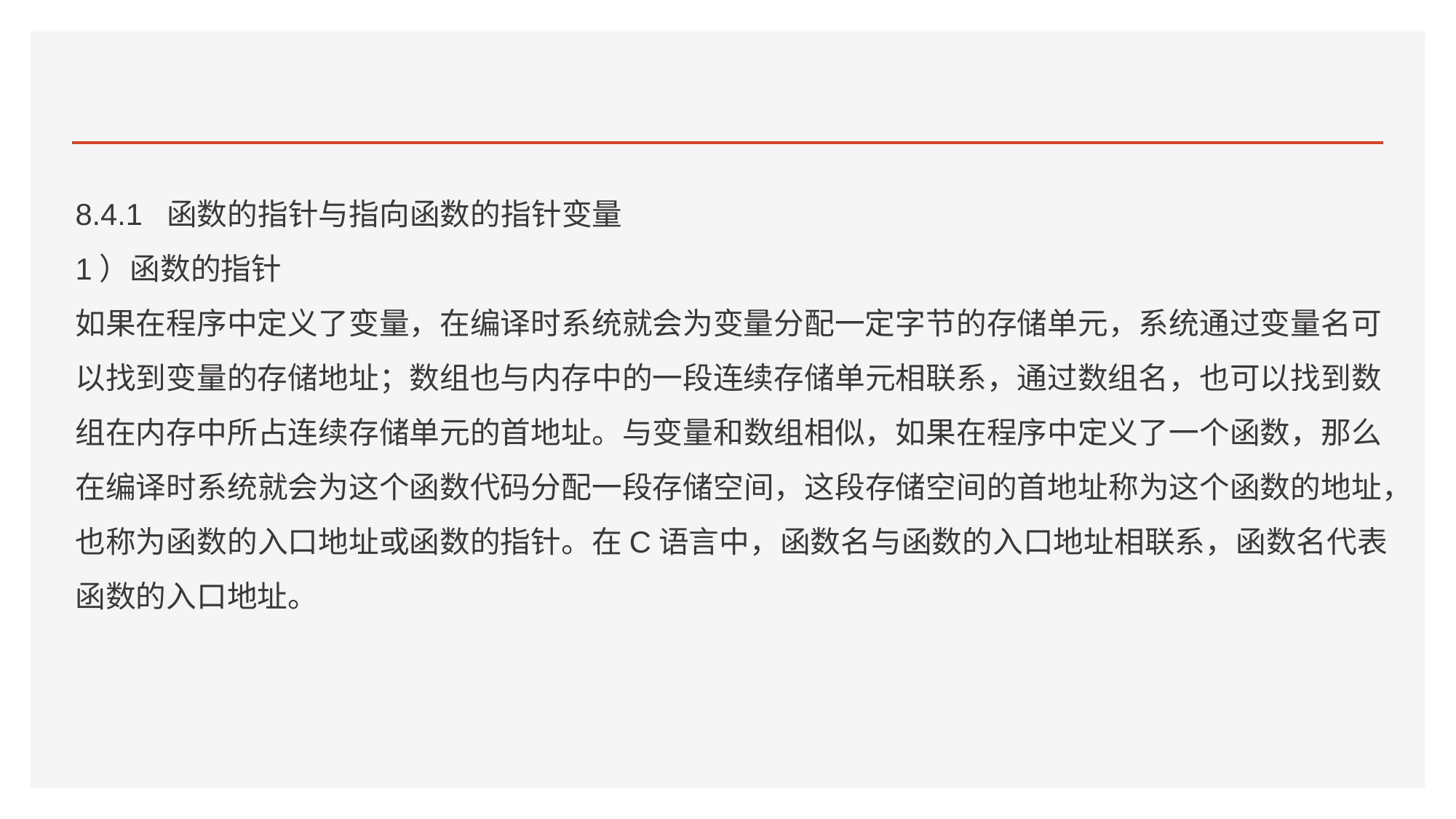

#
8.4.1  函数的指针与指向函数的指针变量
1）函数的指针
如果在程序中定义了变量，在编译时系统就会为变量分配一定字节的存储单元，系统通过变量名可以找到变量的存储地址；数组也与内存中的一段连续存储单元相联系，通过数组名，也可以找到数组在内存中所占连续存储单元的首地址。与变量和数组相似，如果在程序中定义了一个函数，那么在编译时系统就会为这个函数代码分配一段存储空间，这段存储空间的首地址称为这个函数的地址，也称为函数的入口地址或函数的指针。在C语言中，函数名与函数的入口地址相联系，函数名代表函数的入口地址。